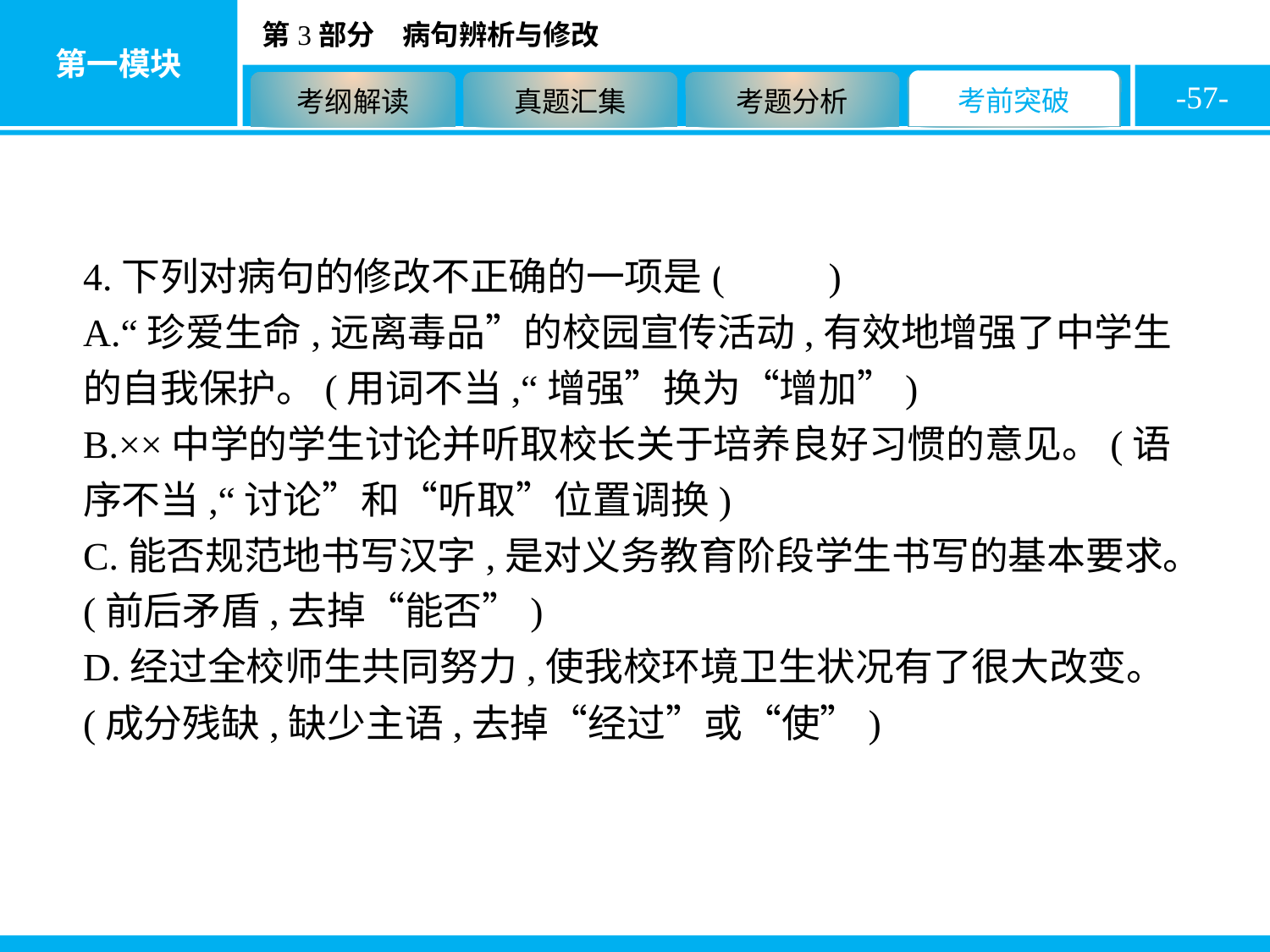

-57-
4.下列对病句的修改不正确的一项是(    A    )
A.“珍爱生命,远离毒品”的校园宣传活动,有效地增强了中学生的自我保护。(用词不当,“增强”换为“增加”)
B.××中学的学生讨论并听取校长关于培养良好习惯的意见。(语序不当,“讨论”和“听取”位置调换)
C.能否规范地书写汉字,是对义务教育阶段学生书写的基本要求。(前后矛盾,去掉“能否”)
D.经过全校师生共同努力,使我校环境卫生状况有了很大改变。(成分残缺,缺少主语,去掉“经过”或“使”)